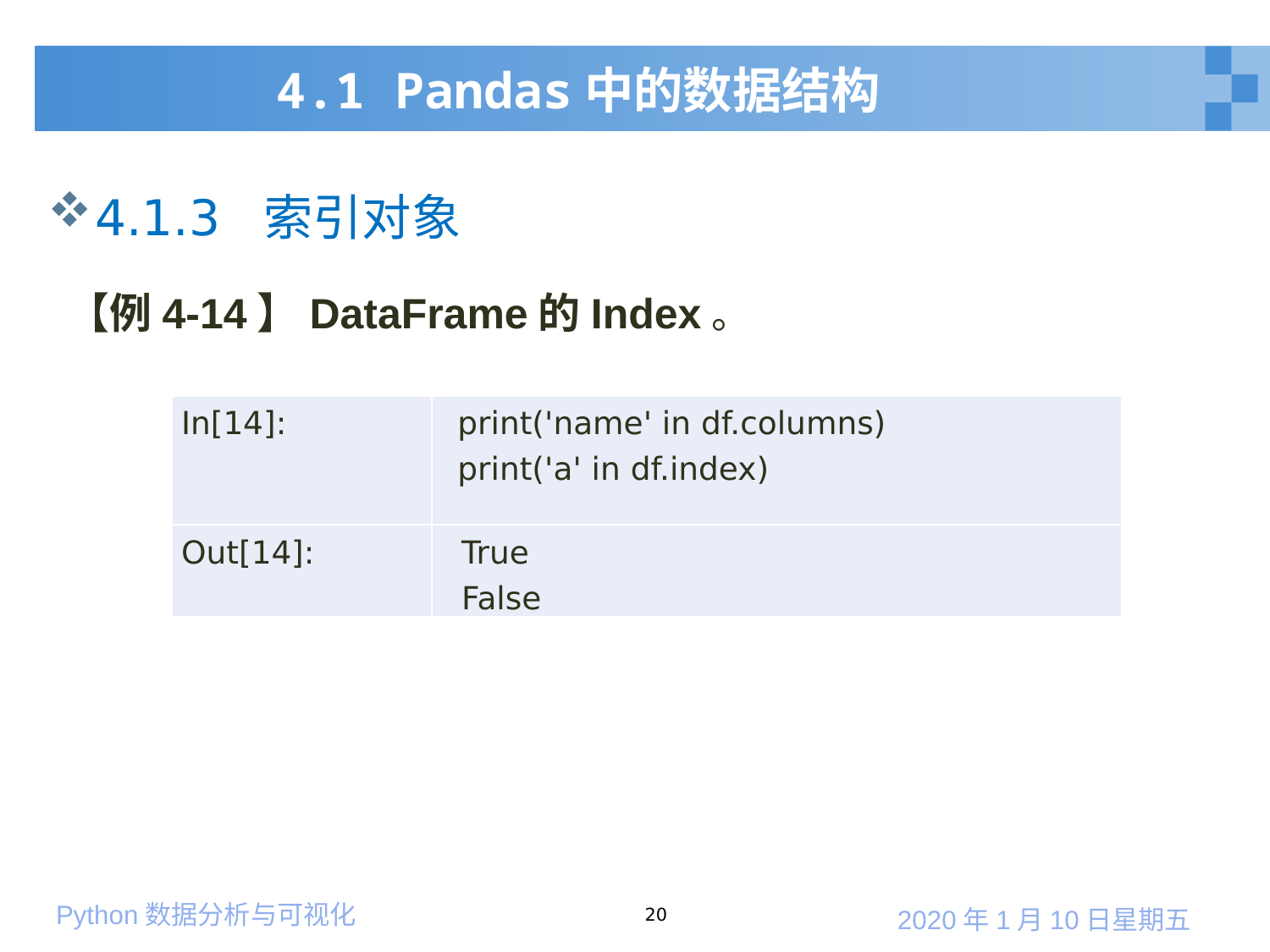

# 4.1 Pandas中的数据结构
4.1.3  索引对象
【例4-14】DataFrame的Index。
| In[14]: | print('name' in df.columns) print('a' in df.index) |
| --- | --- |
| Out[14]: | True False |
20
2020年1月10日星期五